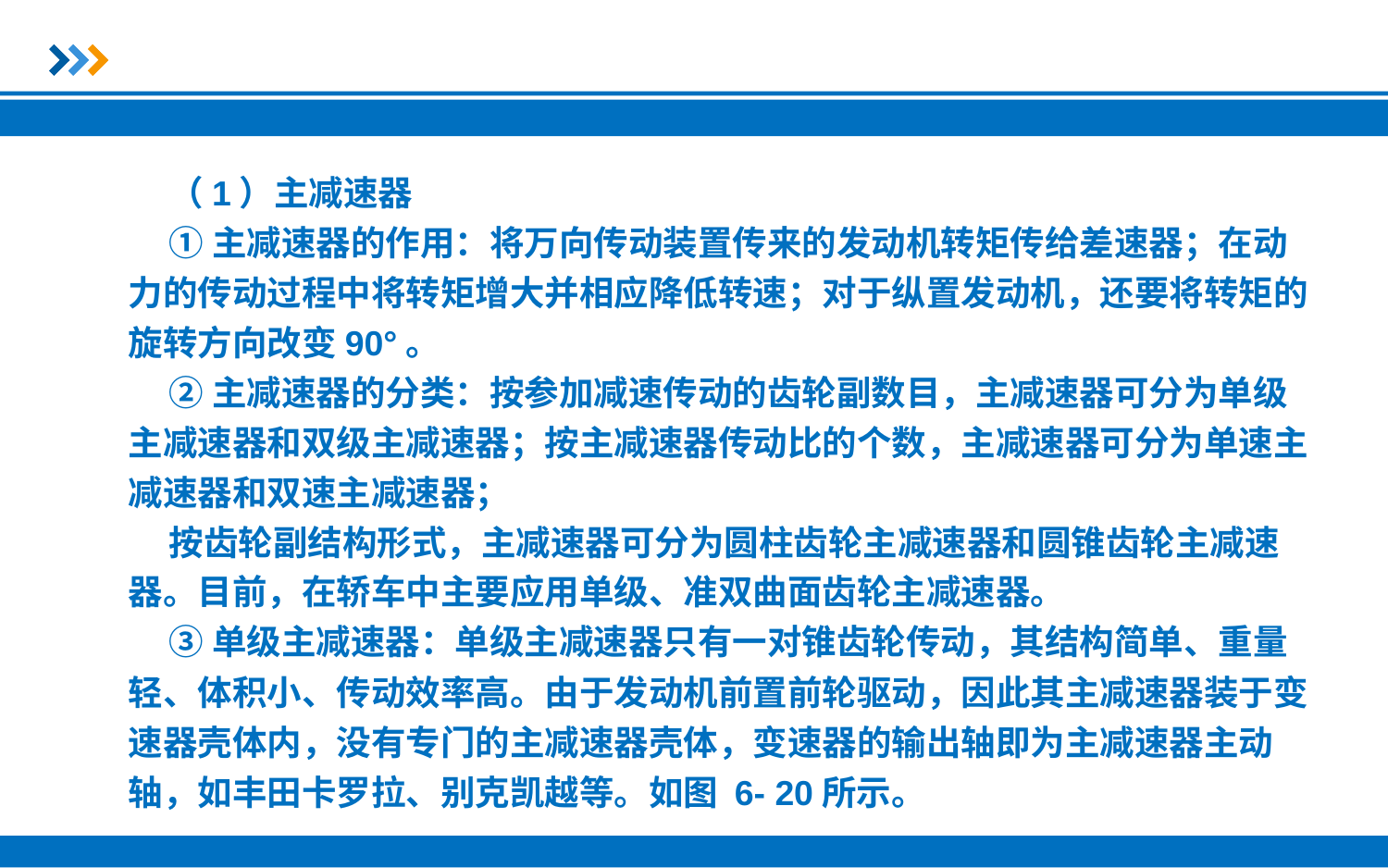

（1）主减速器
①主减速器的作用：将万向传动装置传来的发动机转矩传给差速器；在动力的传动过程中将转矩增大并相应降低转速；对于纵置发动机，还要将转矩的旋转方向改变90°。
②主减速器的分类：按参加减速传动的齿轮副数目，主减速器可分为单级主减速器和双级主减速器；按主减速器传动比的个数，主减速器可分为单速主减速器和双速主减速器；
按齿轮副结构形式，主减速器可分为圆柱齿轮主减速器和圆锥齿轮主减速器。目前，在轿车中主要应用单级、准双曲面齿轮主减速器。
③单级主减速器：单级主减速器只有一对锥齿轮传动，其结构简单、重量轻、体积小、传动效率高。由于发动机前置前轮驱动，因此其主减速器装于变速器壳体内，没有专门的主减速器壳体，变速器的输出轴即为主减速器主动轴，如丰田卡罗拉、别克凯越等。如图 6- 20所示。